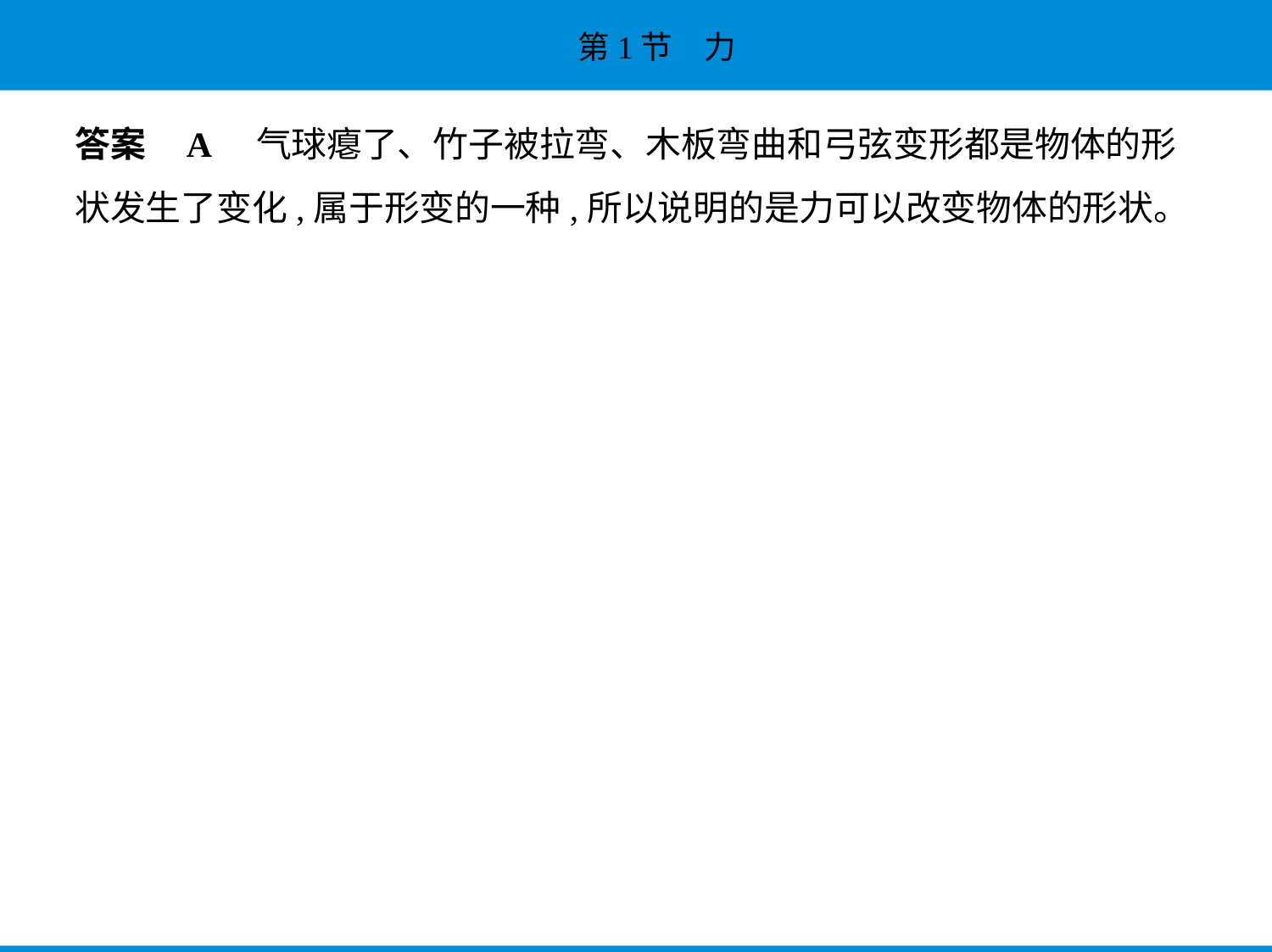

答案    A　气球瘪了、竹子被拉弯、木板弯曲和弓弦变形都是物体的形
状发生了变化,属于形变的一种,所以说明的是力可以改变物体的形状。